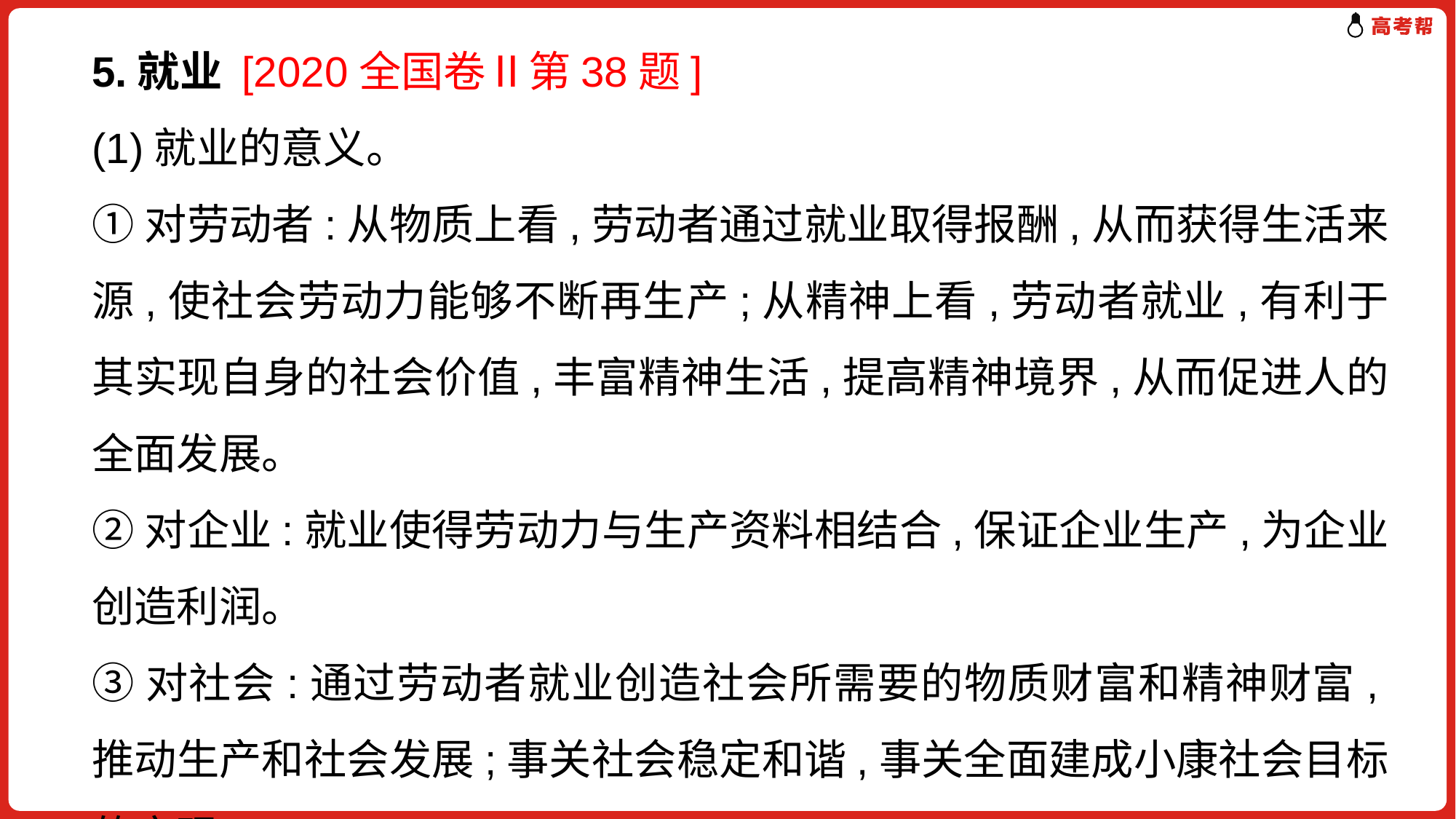

5.就业 [2020全国卷Ⅱ第38题]
(1)就业的意义。
①对劳动者:从物质上看,劳动者通过就业取得报酬,从而获得生活来源,使社会劳动力能够不断再生产;从精神上看,劳动者就业,有利于其实现自身的社会价值,丰富精神生活,提高精神境界,从而促进人的全面发展。
②对企业:就业使得劳动力与生产资料相结合,保证企业生产,为企业创造利润。
③对社会:通过劳动者就业创造社会所需要的物质财富和精神财富,推动生产和社会发展;事关社会稳定和谐,事关全面建成小康社会目标的实现。